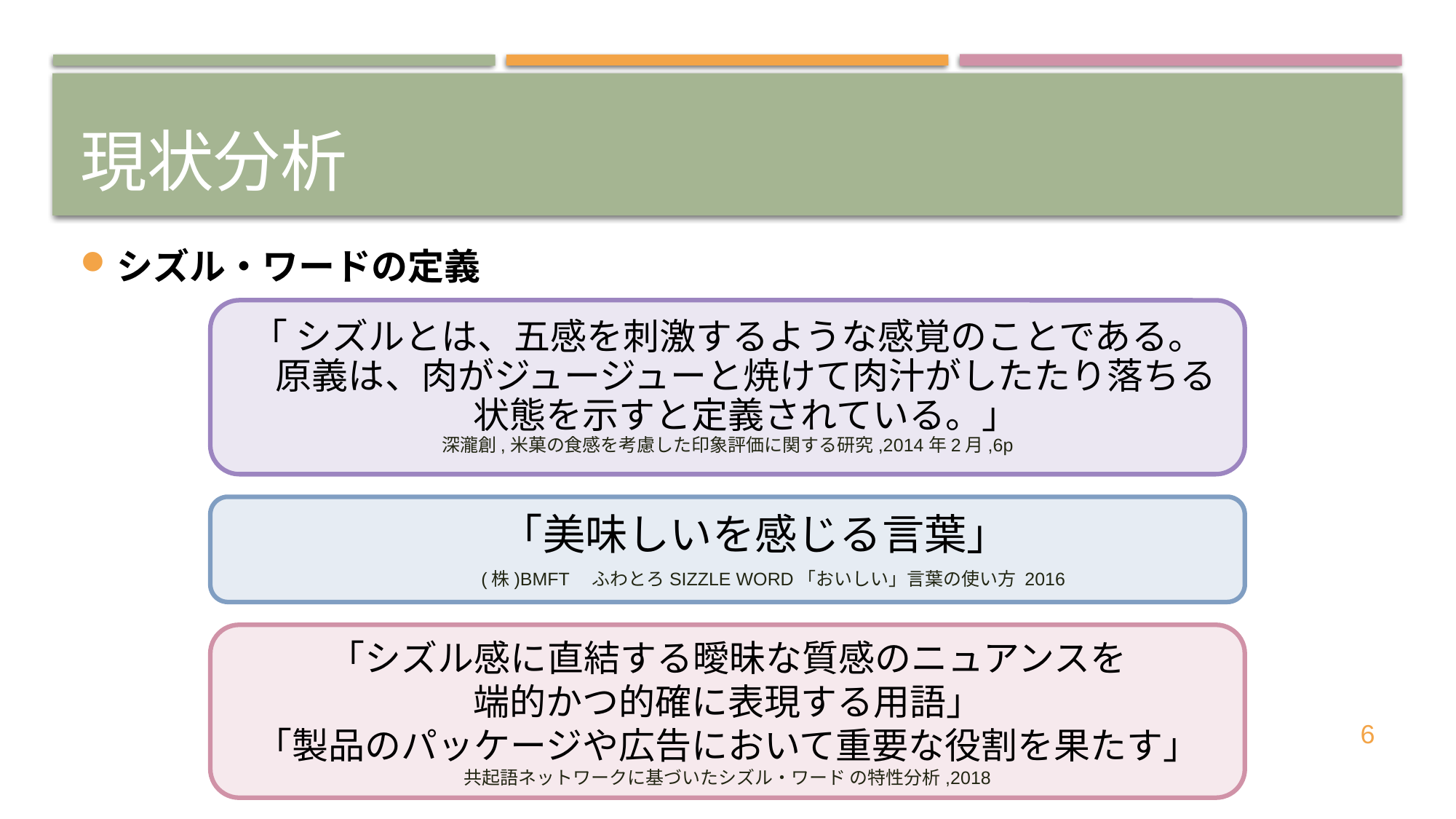

# 現状分析

シズル・ワードの定義

「 シズルとは、五感を刺激するような感覚のことである。
　原義は、肉がジュージューと焼けて肉汁がしたたり落ちる
　状態を示すと定義されている。」
深瀧創,米菓の食感を考慮した印象評価に関する研究,2014年2月,6p
　　「美味しいを感じる言葉」
            (株)BMFT　ふわとろSIZZLE WORD「おいしい」言葉の使い方 2016
「シズル感に直結する曖昧な質感のニュアンスを
端的かつ的確に表現する用語」
「製品のパッケージや広告において重要な役割を果たす」
共起語ネットワークに基づいたシズル・ワード の特性分析,2018
6